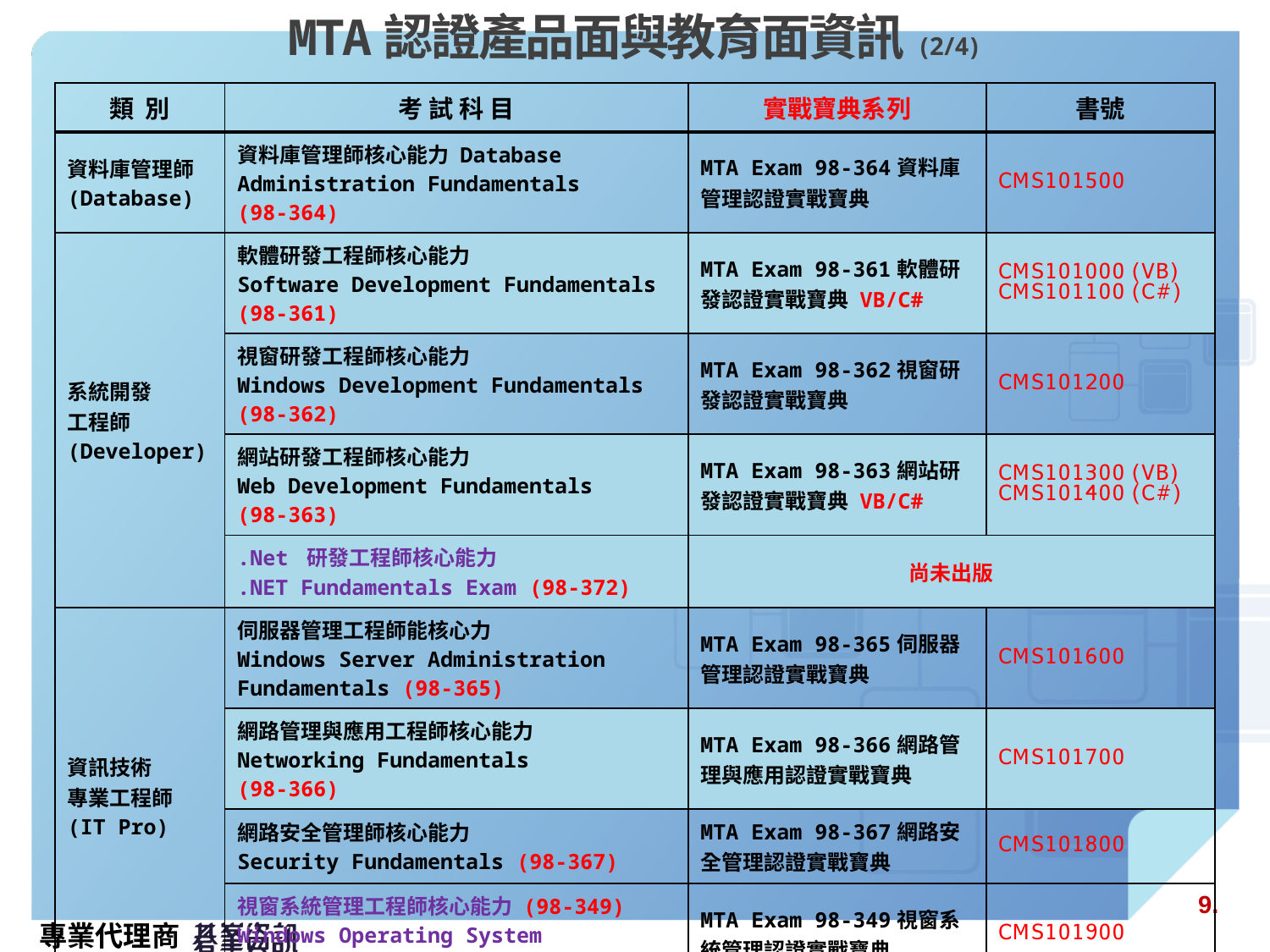

# MTA認證產品面與教育面資訊(2/4)
| 類 別 | 考 試 科 目 | 實戰寶典系列 | 書號 |
| --- | --- | --- | --- |
| 資料庫管理師(Database) | 資料庫管理師核心能力 Database Administration Fundamentals (98-364) | MTA Exam 98-364資料庫管理認證實戰寶典 | CMS101500 |
| 系統開發 工程師 (Developer) | 軟體研發工程師核心能力 Software Development Fundamentals (98-361) | MTA Exam 98-361軟體研發認證實戰寶典 VB/C# | CMS101000 (VB) CMS101100 (C#) |
|  | 視窗研發工程師核心能力 Windows Development Fundamentals (98-362) | MTA Exam 98-362視窗研發認證實戰寶典 | CMS101200 |
|  | 網站研發工程師核心能力 Web Development Fundamentals (98-363) | MTA Exam 98-363網站研發認證實戰寶典 VB/C# | CMS101300 (VB) CMS101400 (C#) |
|  | .Net 研發工程師核心能力 .NET Fundamentals Exam (98-372) | 尚未出版 |  |
| 資訊技術 專業工程師 (IT Pro) | 伺服器管理工程師能核心力 Windows Server Administration Fundamentals (98-365) | MTA Exam 98-365伺服器管理認證實戰寶典 | CMS101600 |
|  | 網路管理與應用工程師核心能力 Networking Fundamentals (98-366) | MTA Exam 98-366網路管理與應用認證實戰寶典 | CMS101700 |
|  | 網路安全管理師核心能力 Security Fundamentals (98-367) | MTA Exam 98-367網路安全管理認證實戰寶典 | CMS101800 |
|  | 視窗系統管理工程師核心能力 (98-349) Windows Operating System Fundamantals | MTA Exam 98-349視窗系統管理認證實戰寶典 | CMS101900 |
9.